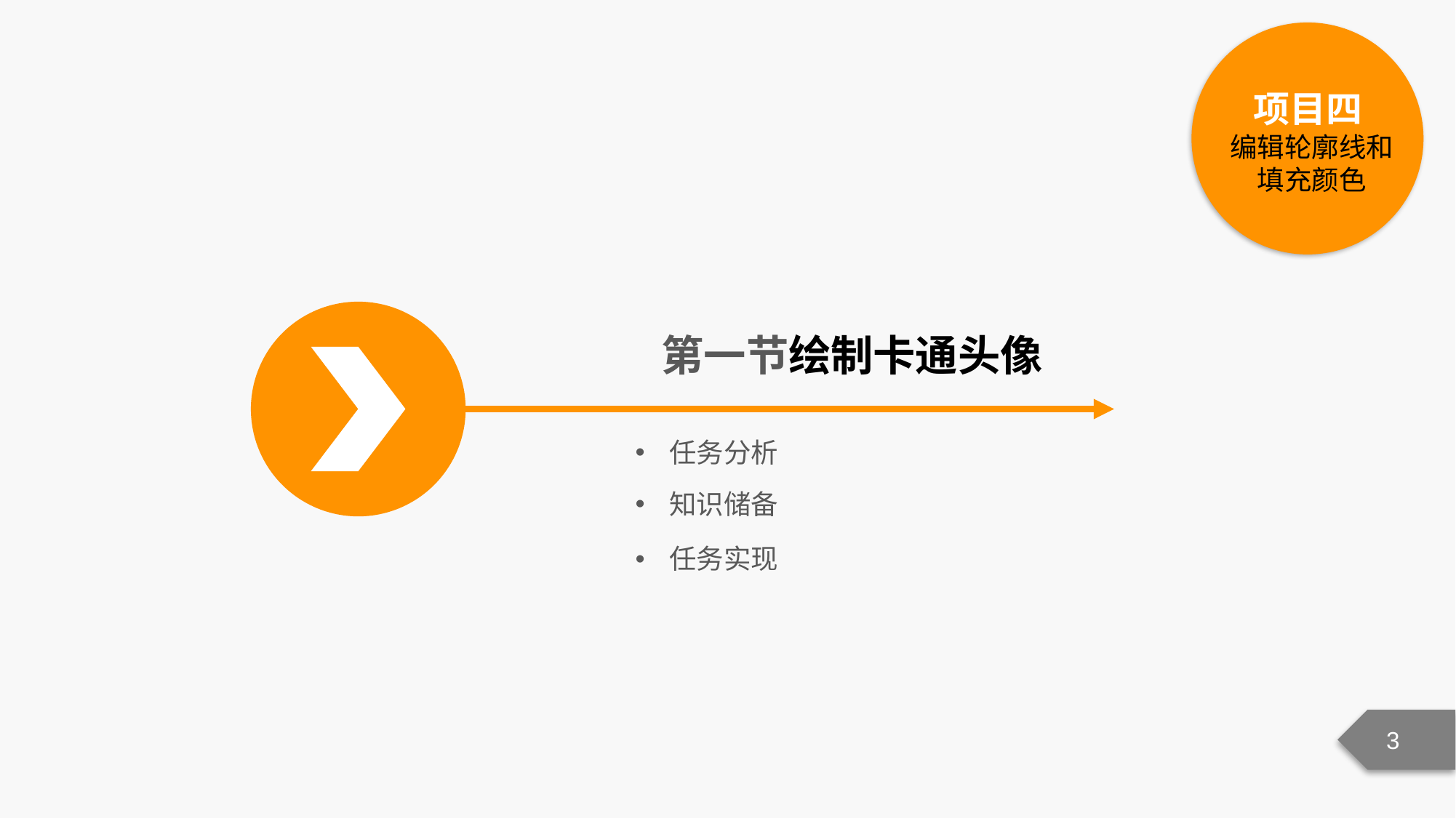

项目四
编辑轮廓线和填充颜色

第一节绘制卡通头像

任务分析
知识储备
任务实现